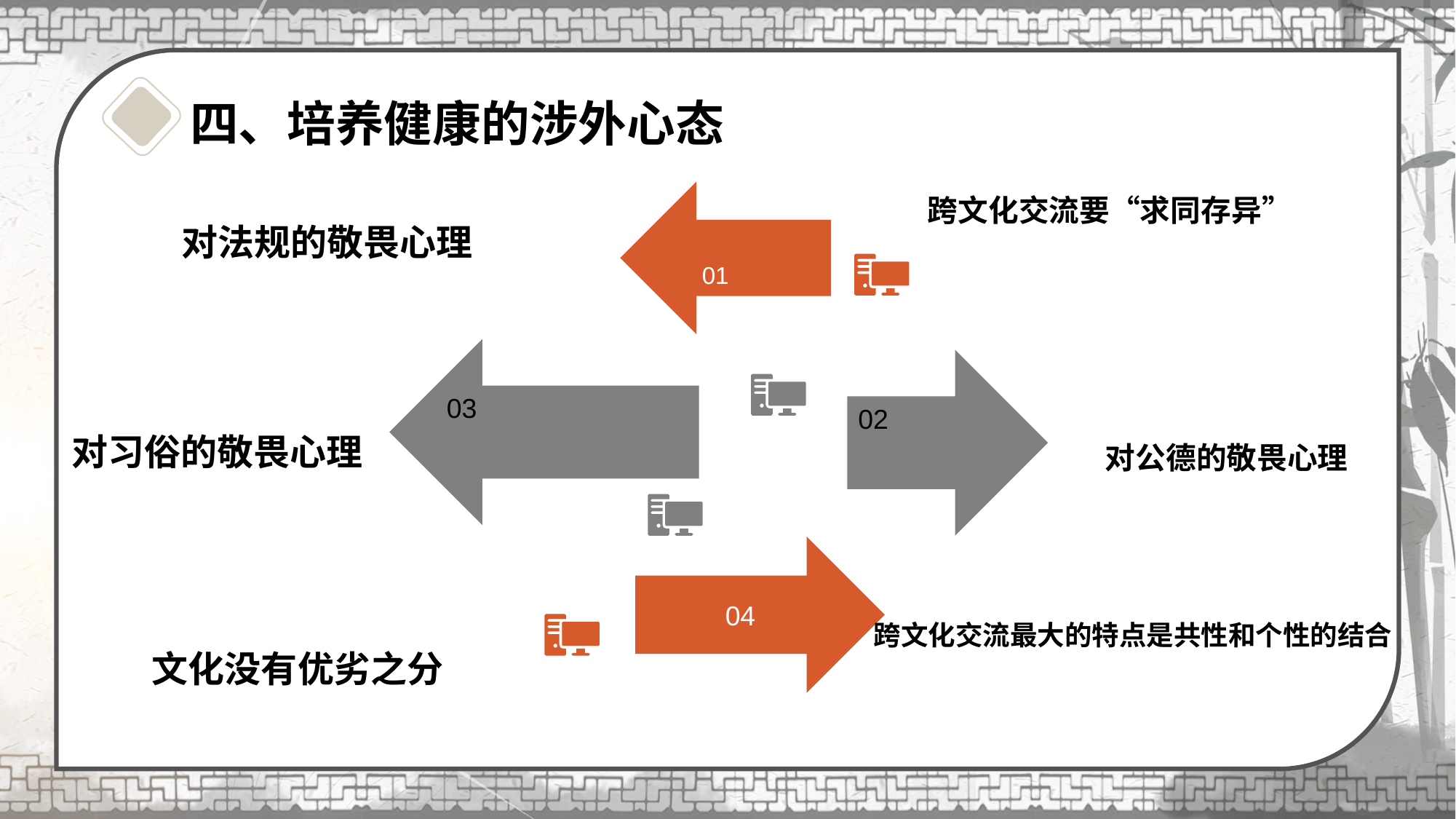

# 四、培养健康的涉外心态
跨文化交流要“求同存异”

对法规的敬畏心理
01

03
02

 对习俗的敬畏心理
02
对公德的敬畏心理
03

04
跨文化交流最大的特点是共性和个性的结合
04
04

文化没有优劣之分